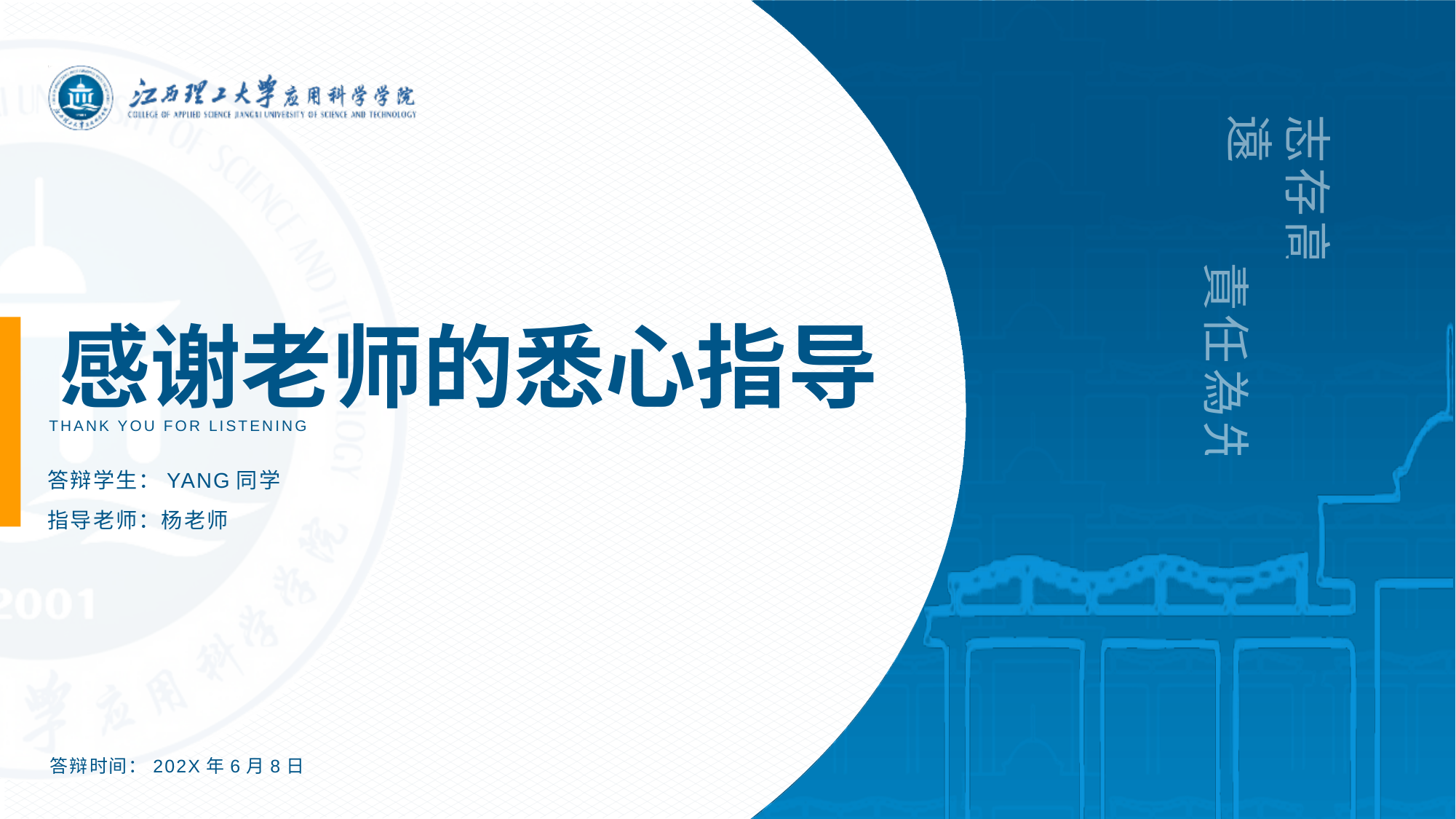

志存高遠
責任為先
感谢老师的悉心指导

THANK YOU FOR LISTENING
答辩学生：YANG同学
指导老师：杨老师
答辩时间：202X年6月8日